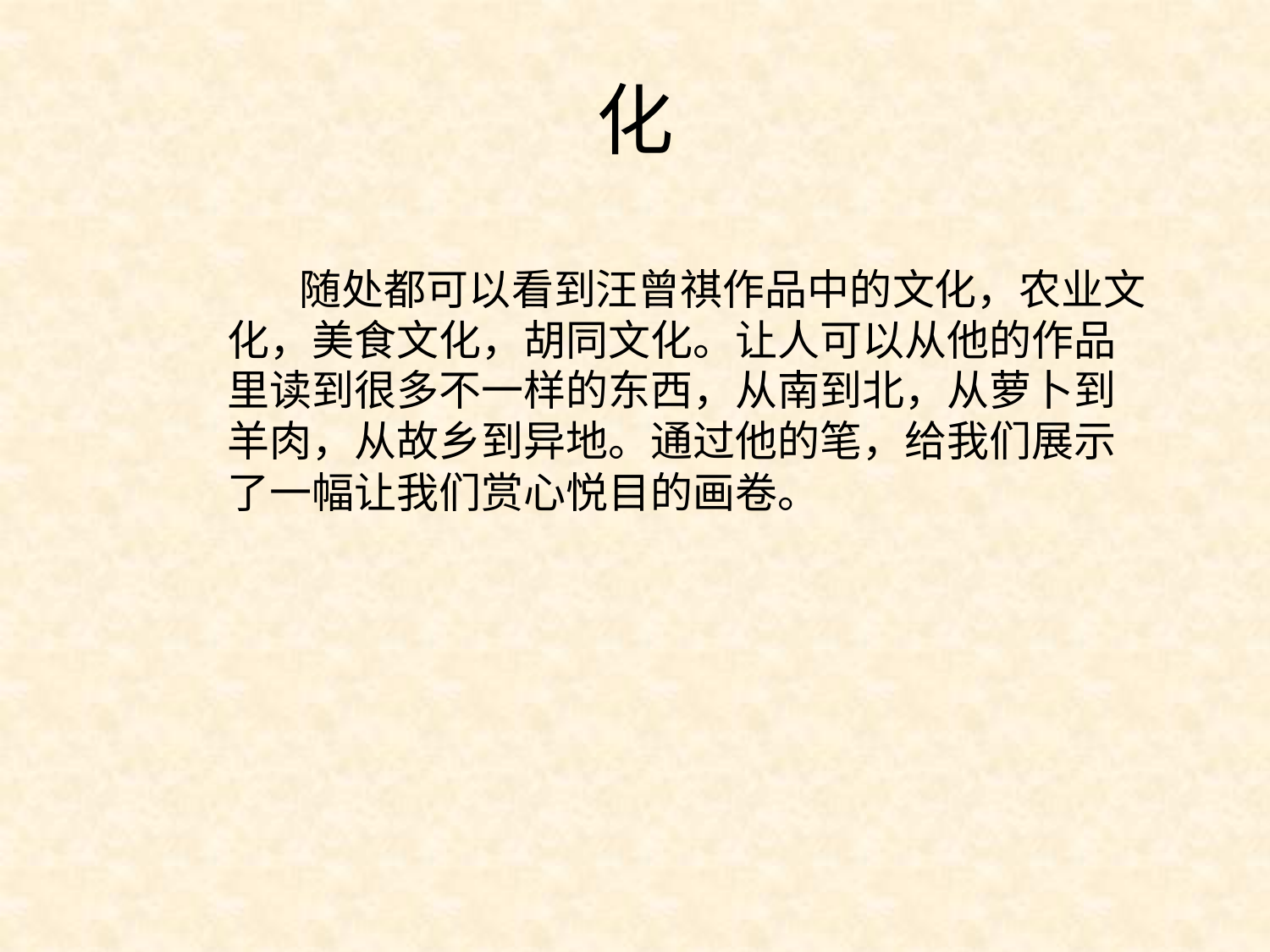

# 化
         随处都可以看到汪曾祺作品中的文化，农业文化，美食文化，胡同文化。让人可以从他的作品里读到很多不一样的东西，从南到北，从萝卜到羊肉，从故乡到异地。通过他的笔，给我们展示了一幅让我们赏心悦目的画卷。